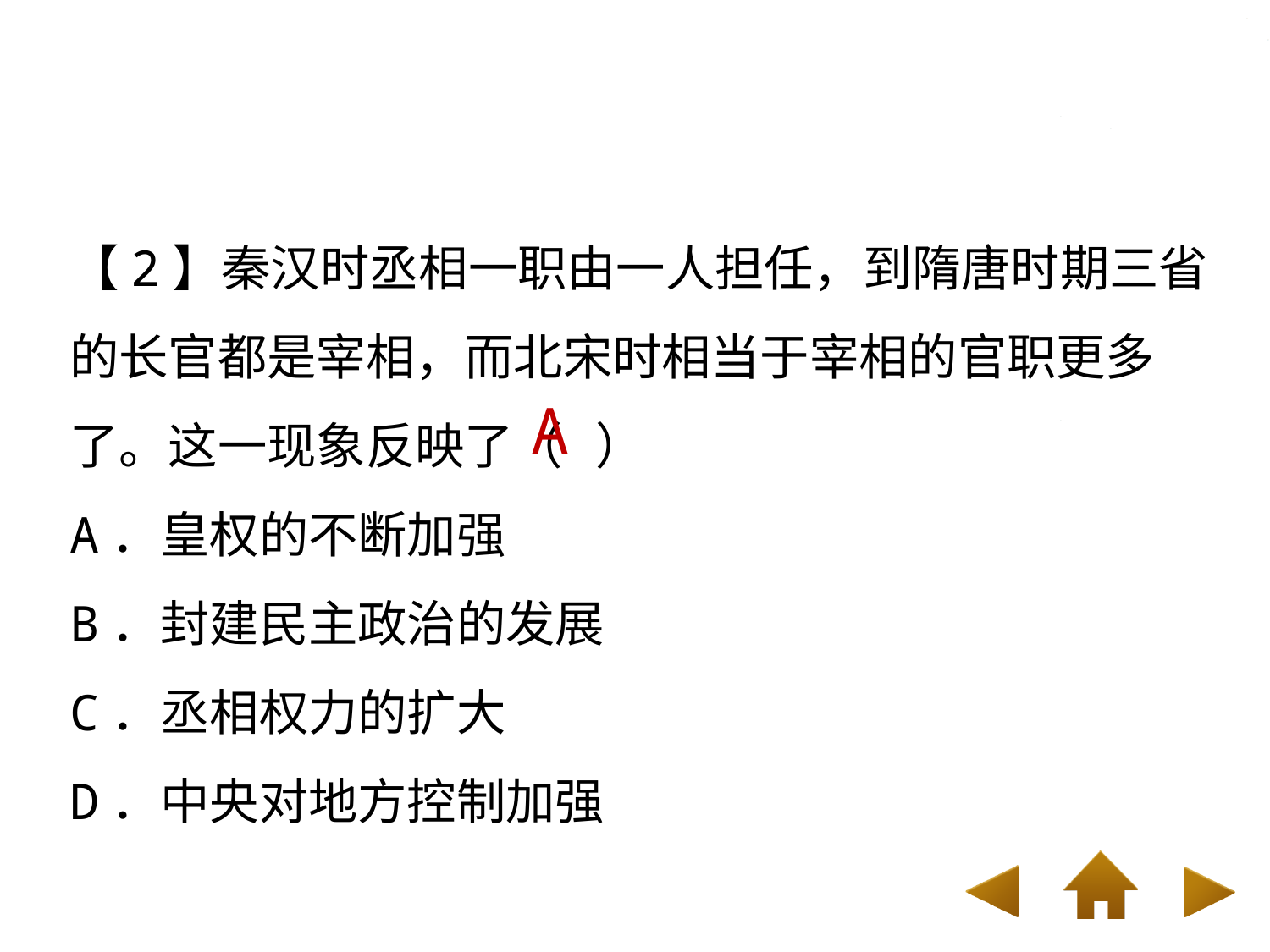

【2】秦汉时丞相一职由一人担任，到隋唐时期三省的长官都是宰相，而北宋时相当于宰相的官职更多了。这一现象反映了（   ）
A．皇权的不断加强
B．封建民主政治的发展
C．丞相权力的扩大
D．中央对地方控制加强
A